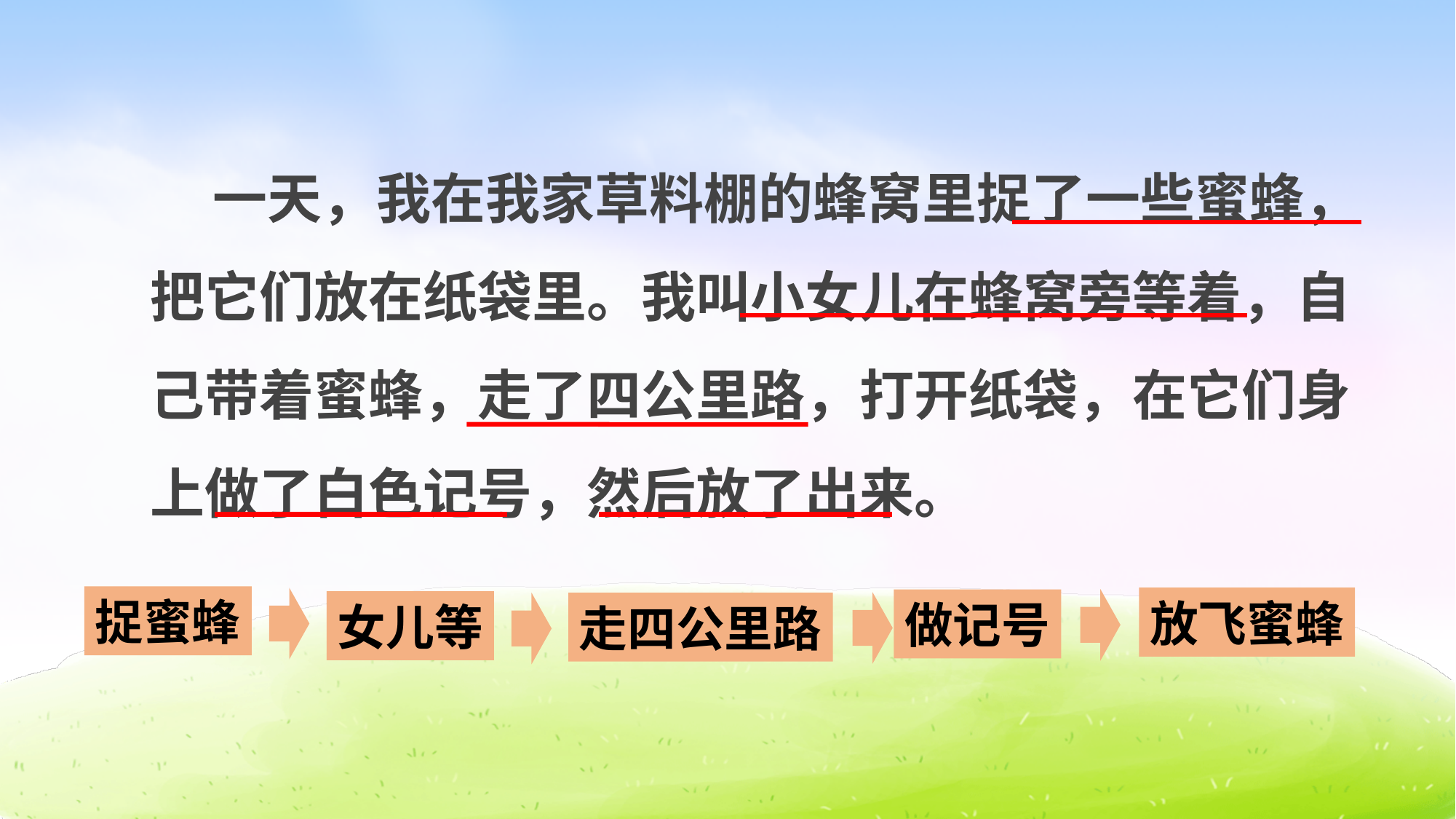

一天，我在我家草料棚的蜂窝里捉了一些蜜蜂，把它们放在纸袋里。我叫小女儿在蜂窝旁等着，自己带着蜜蜂，走了四公里路，打开纸袋，在它们身上做了白色记号，然后放了出来。
捉蜜蜂

放飞蜜蜂

做记号
女儿等

走四公里路